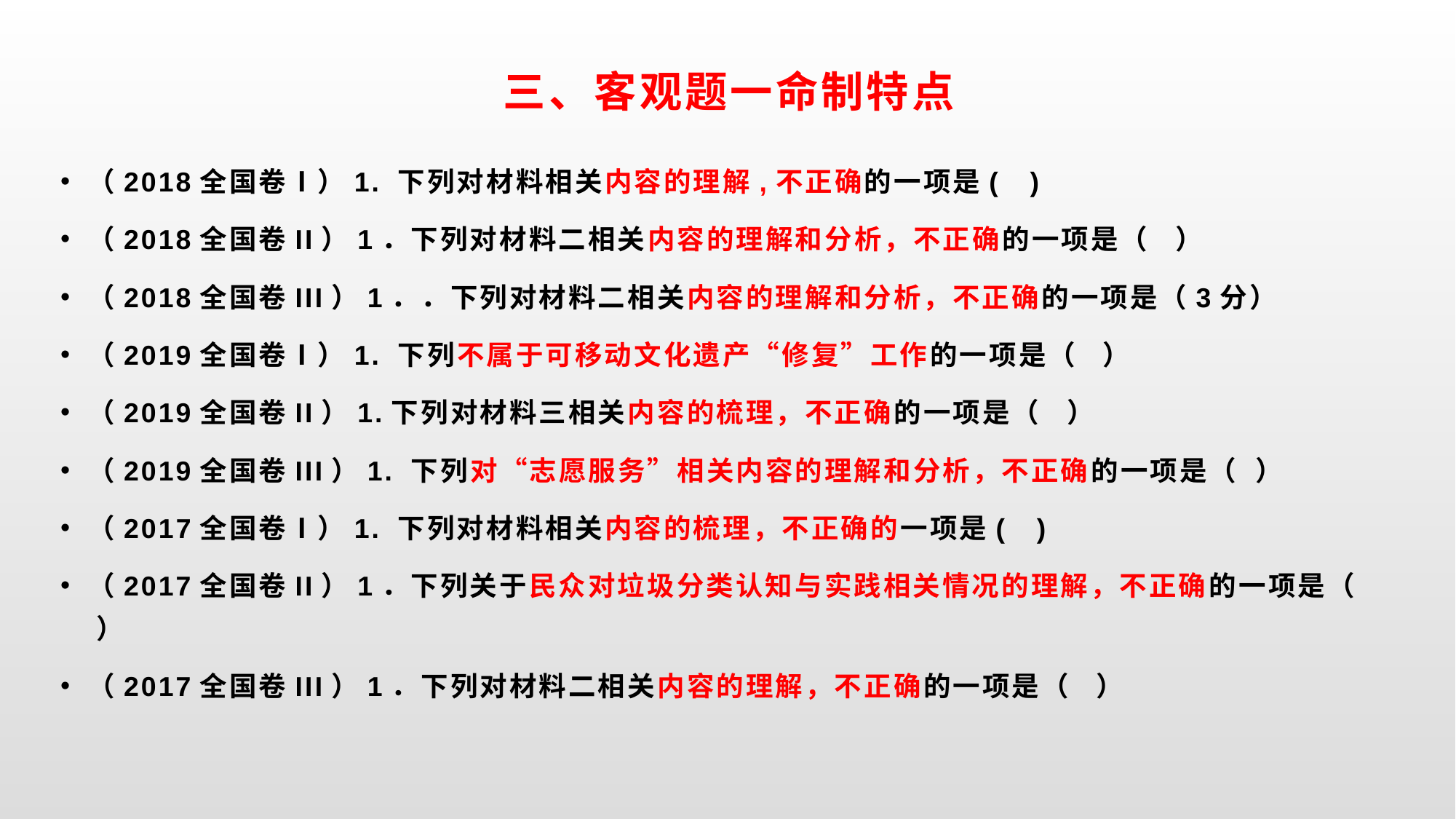

# 三、客观题一命制特点
（2018全国卷Ⅰ）1. 下列对材料相关内容的理解,不正确的一项是(   )
（2018全国卷II）1．下列对材料二相关内容的理解和分析，不正确的一项是（   ）
（2018全国卷III）1．．下列对材料二相关内容的理解和分析，不正确的一项是（3分）
（2019全国卷Ⅰ）1. 下列不属于可移动文化遗产“修复”工作的一项是（   ）
（2019全国卷II）1.下列对材料三相关内容的梳理，不正确的一项是（   ）
（2019全国卷III）1. 下列对“志愿服务”相关内容的理解和分析，不正确的一项是（  ）
（2017全国卷Ⅰ）1. 下列对材料相关内容的梳理，不正确的一项是(   )
（2017全国卷II）1．下列关于民众对垃圾分类认知与实践相关情况的理解，不正确的一项是（   ）
（2017全国卷III）1．下列对材料二相关内容的理解，不正确的一项是（   ）